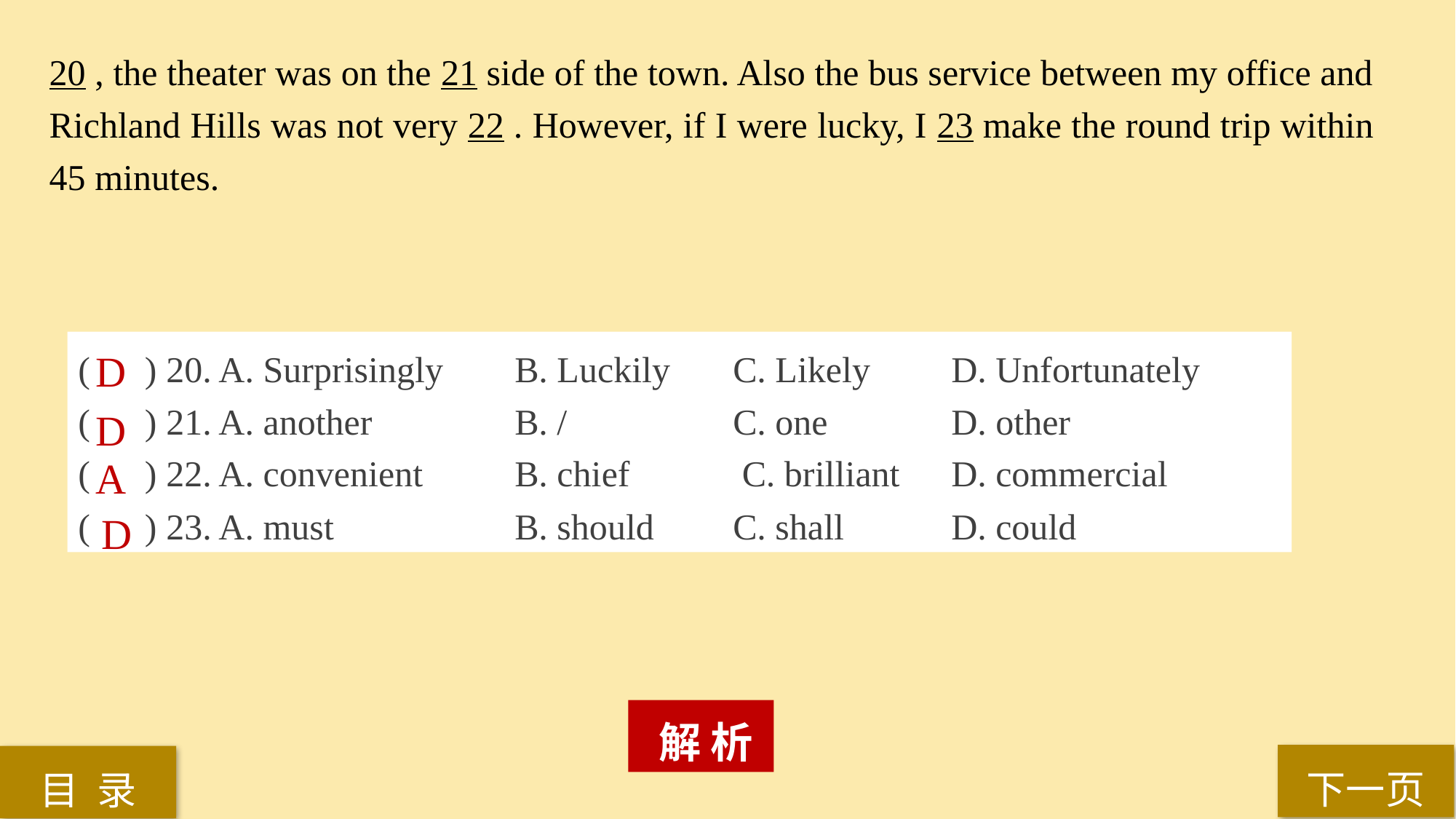

20 , the theater was on the 21 side of the town. Also the bus service between my office and Richland Hills was not very 22 . However, if I were lucky, I 23 make the round trip within 45 minutes.
(      ) 20. A. Surprisingly 	B. Luckily 	C. Likely 	D. Unfortunately
(      ) 21. A. another 		B. / 		C. one 		D. other
(      ) 22. A. convenient 	B. chief	 C. brilliant 	D. commercial
(      ) 23. A. must 		B. should 	C. shall 	D. could
D
D
A
D
 解 析